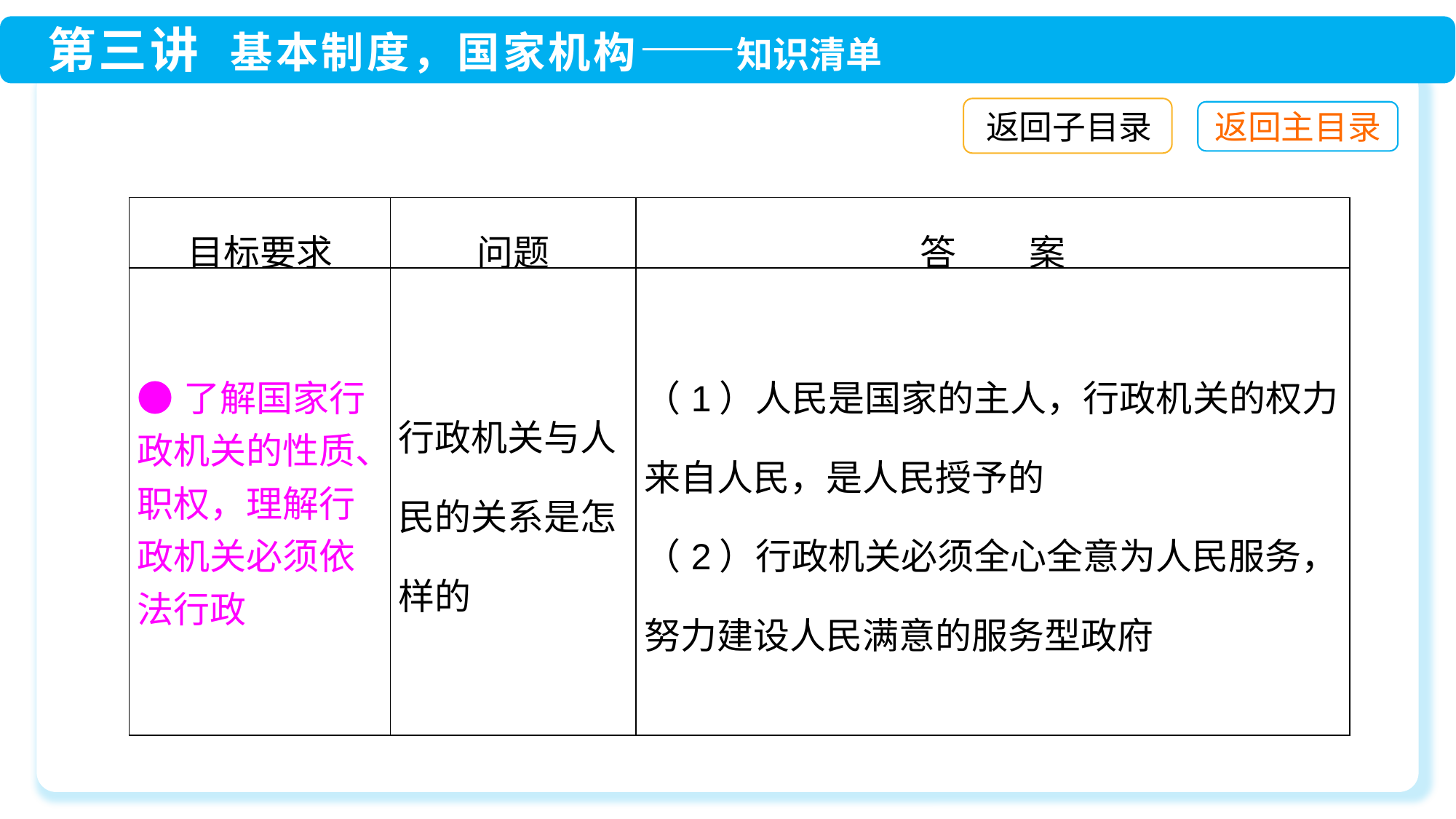

返回子目录
| 目标要求 | 问题 | 答　　案 |
| --- | --- | --- |
| ●了解国家行政机关的性质、职权，理解行政机关必须依法行政 | 行政机关与人民的关系是怎样的 | （1）人民是国家的主人，行政机关的权力来自人民，是人民授予的 （2）行政机关必须全心全意为人民服务，努力建设人民满意的服务型政府 |